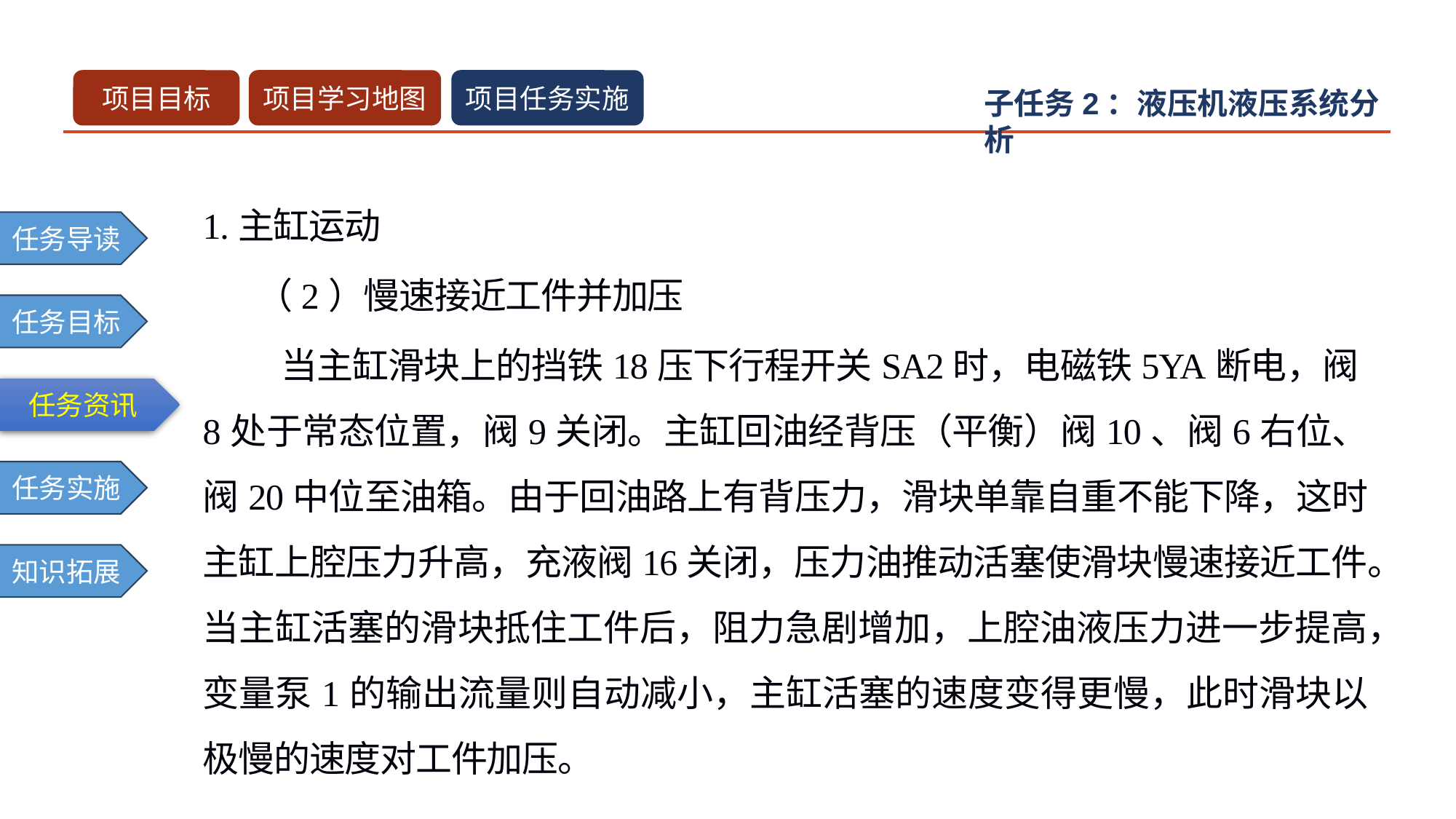

1.主缸运动
      （2）慢速接近工件并加压
         当主缸滑块上的挡铁18压下行程开关SA2时，电磁铁5YA断电，阀8处于常态位置，阀9关闭。主缸回油经背压（平衡）阀10、阀6右位、阀20中位至油箱。由于回油路上有背压力，滑块单靠自重不能下降，这时主缸上腔压力升高，充液阀16关闭，压力油推动活塞使滑块慢速接近工件。当主缸活塞的滑块抵住工件后，阻力急剧增加，上腔油液压力进一步提高，变量泵1的输出流量则自动减小，主缸活塞的速度变得更慢，此时滑块以极慢的速度对工件加压。